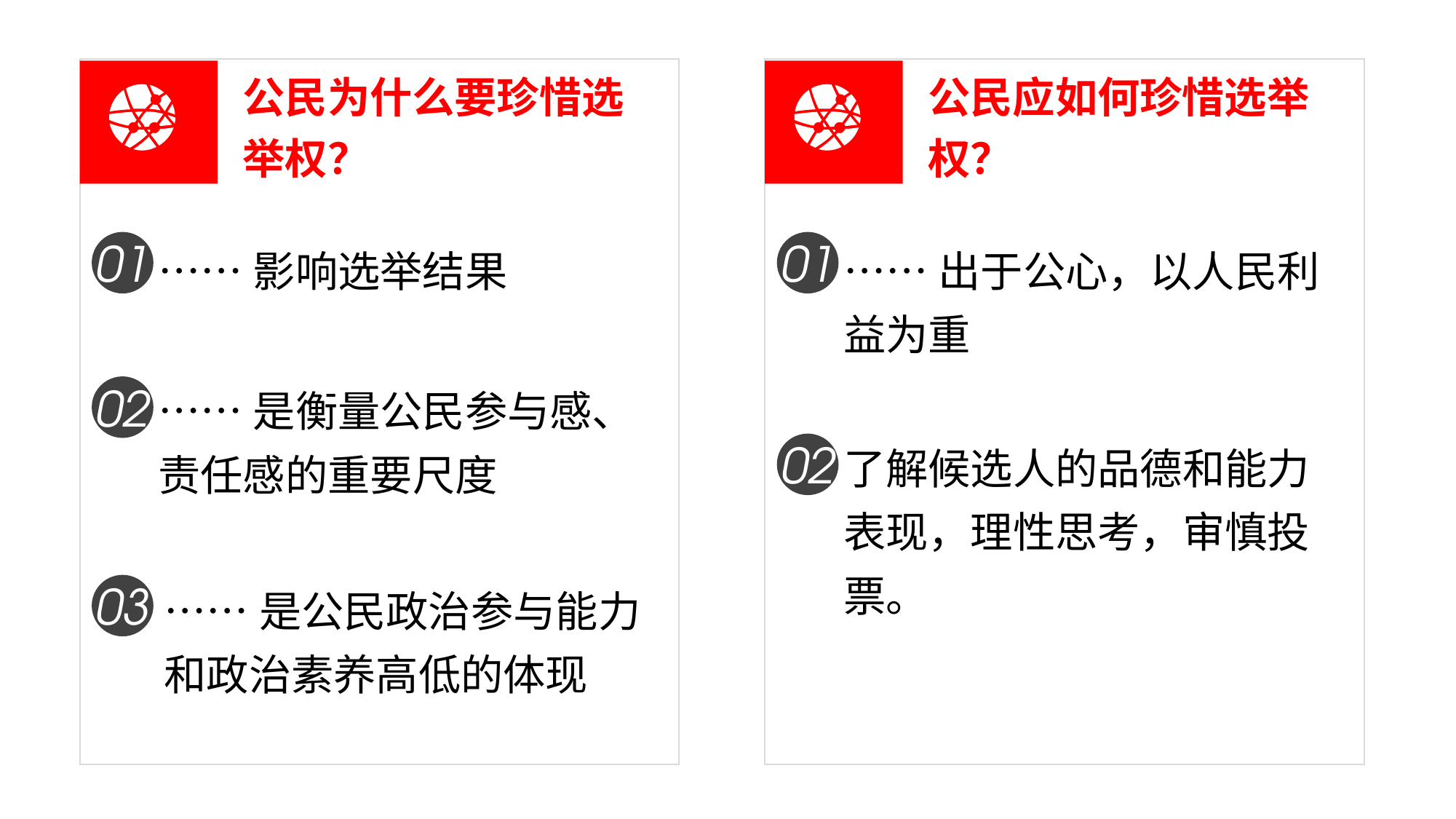

公民应如何珍惜选举权？
公民为什么要珍惜选举权？

……出于公心，以人民利益为重
……影响选举结果
01
01
……是衡量公民参与感、责任感的重要尺度
02
了解候选人的品德和能力表现，理性思考，审慎投票。
02
……是公民政治参与能力和政治素养高低的体现
03